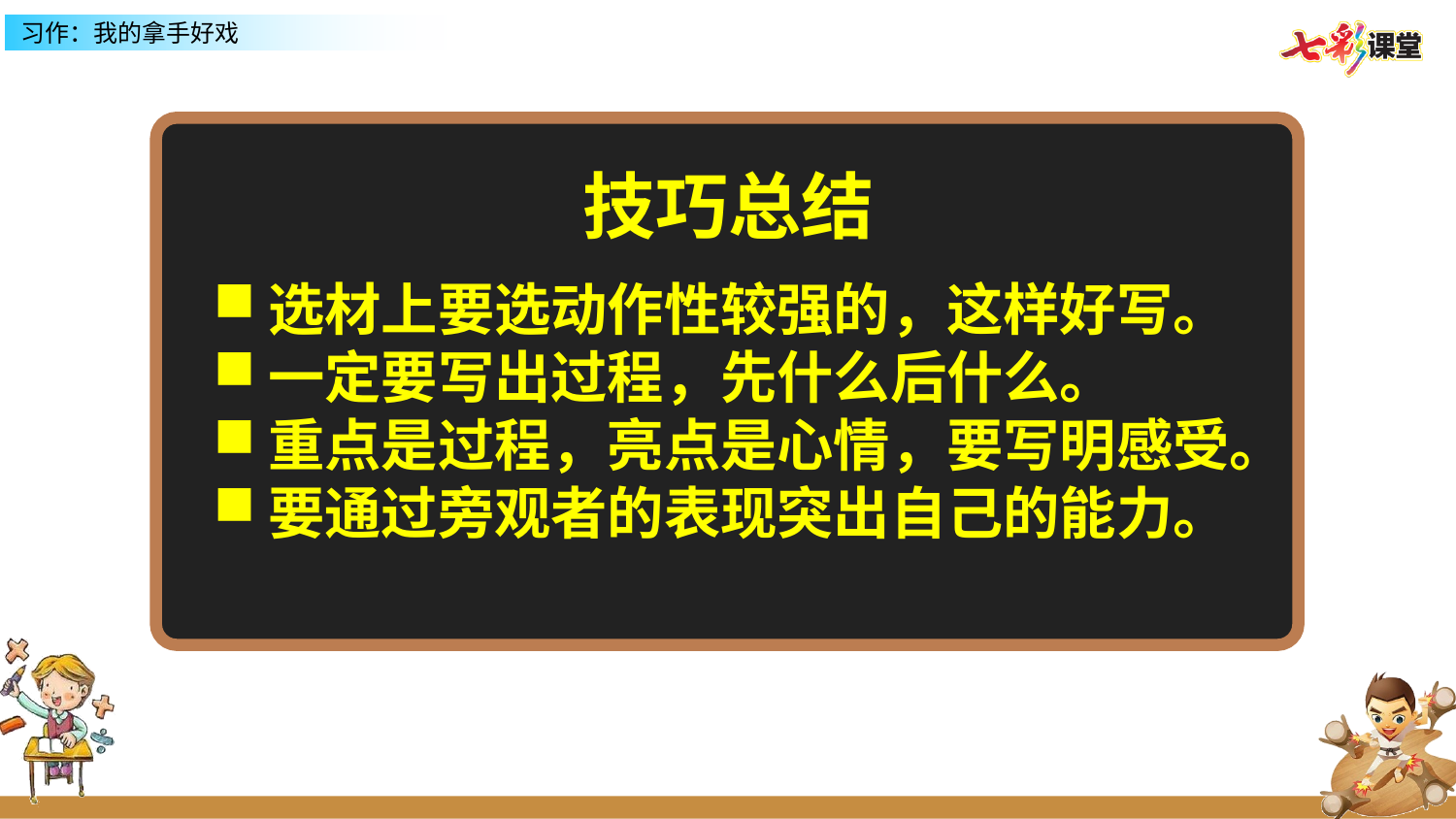

技巧总结
选材上要选动作性较强的，这样好写。
一定要写出过程，先什么后什么。
重点是过程，亮点是心情，要写明感受。
要通过旁观者的表现突出自己的能力。